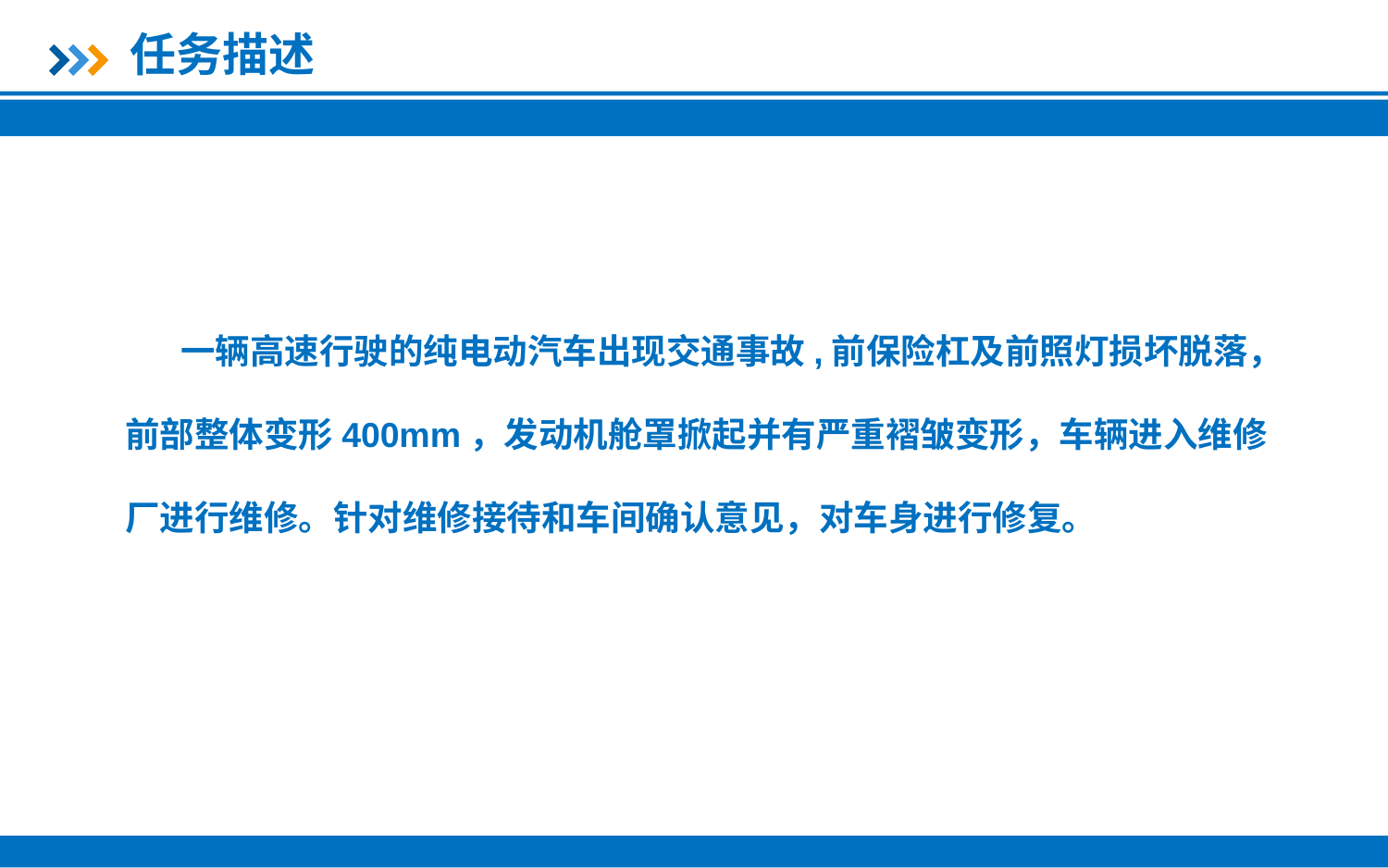

任务描述
      一辆高速行驶的纯电动汽车出现交通事故,前保险杠及前照灯损坏脱落，前部整体变形400mm，发动机舱罩掀起并有严重褶皱变形，车辆进入维修厂进行维修。针对维修接待和车间确认意见，对车身进行修复。